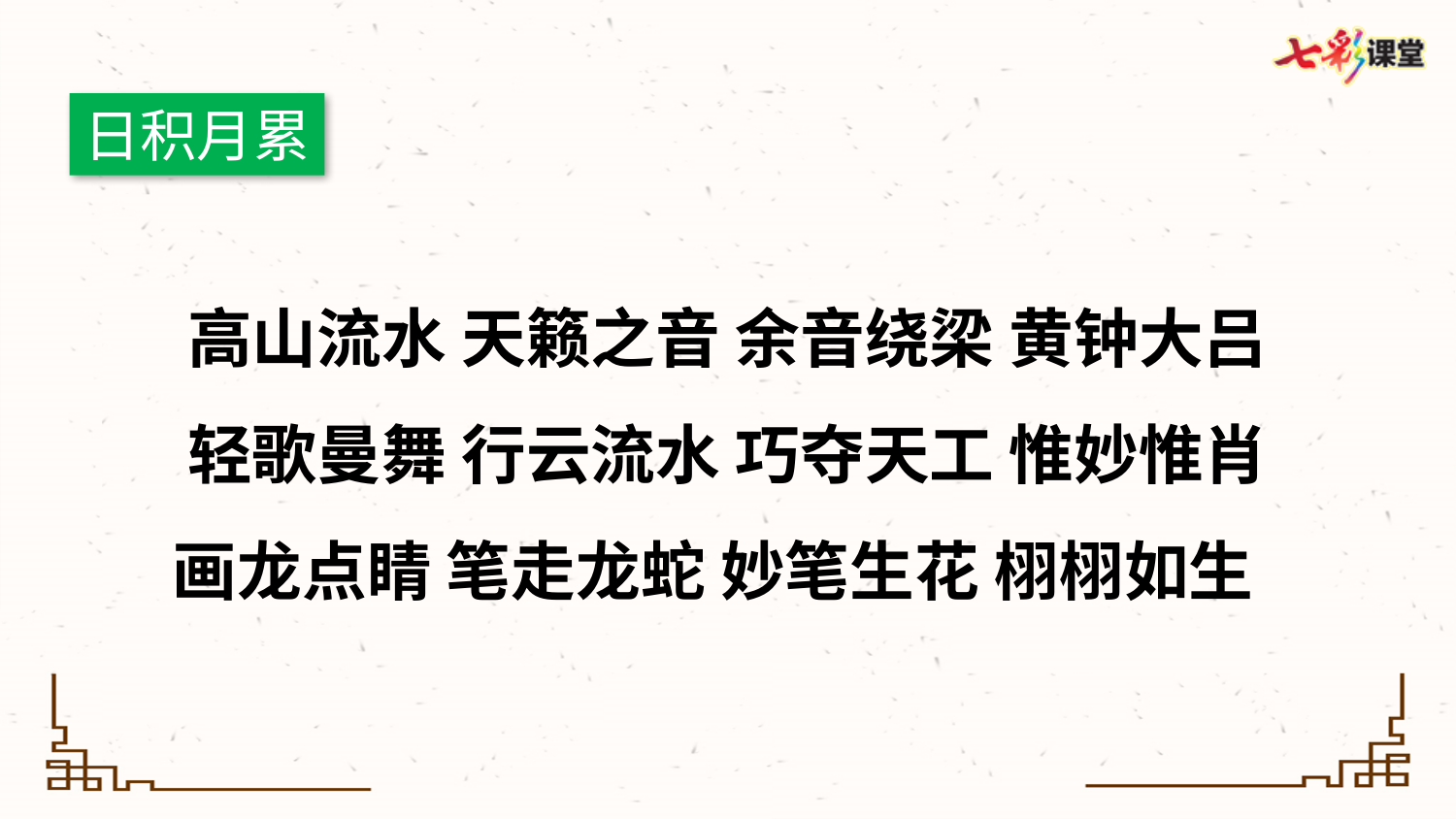

日积月累
高山流水 天籁之音 余音绕梁 黄钟大吕
轻歌曼舞 行云流水 巧夺天工 惟妙惟肖
画龙点睛 笔走龙蛇 妙笔生花 栩栩如生